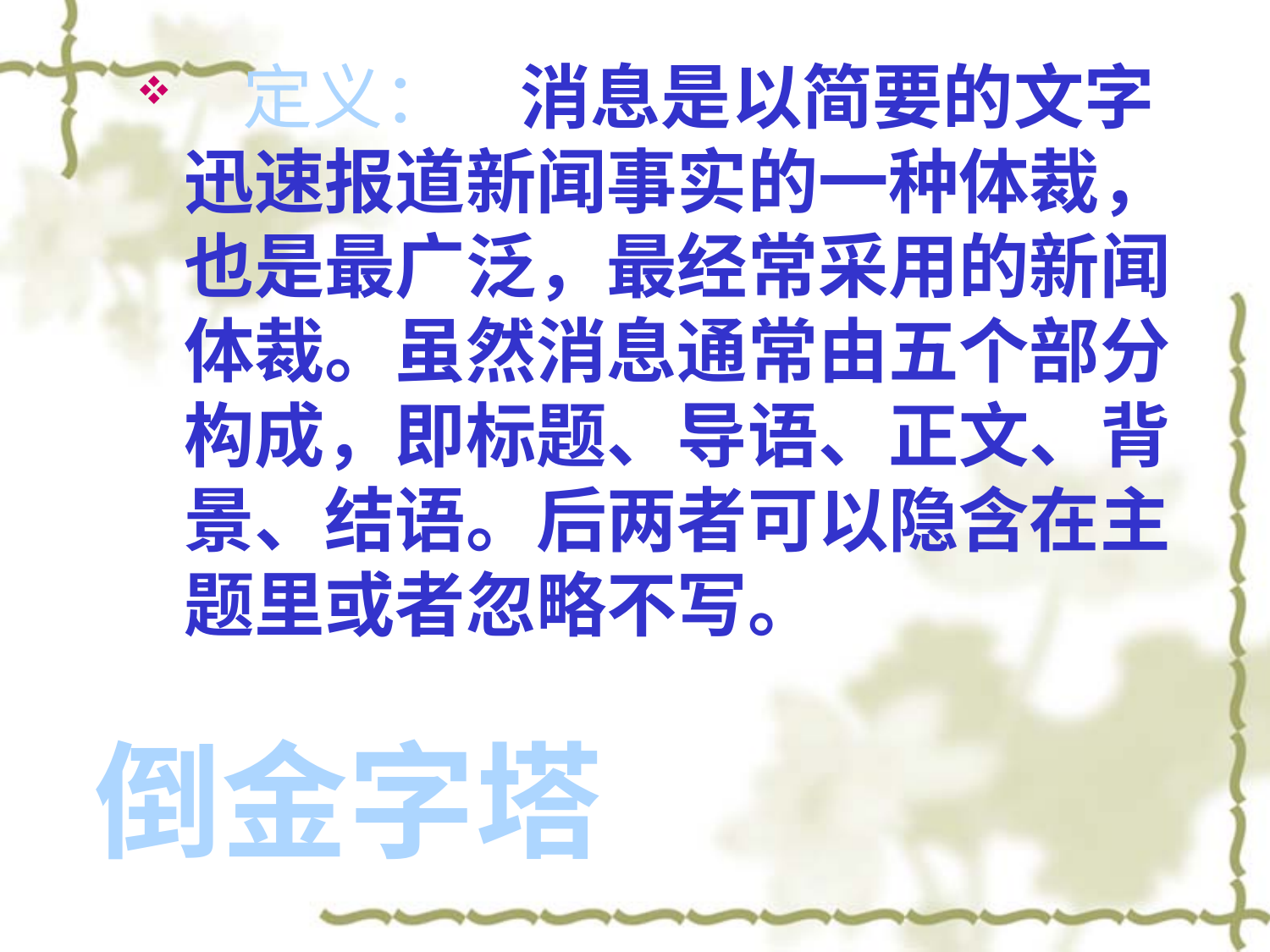

定义：     消息是以简要的文字迅速报道新闻事实的一种体裁，也是最广泛，最经常采用的新闻体裁。虽然消息通常由五个部分构成，即标题、导语、正文、背景、结语。后两者可以隐含在主题里或者忽略不写。
倒金字塔